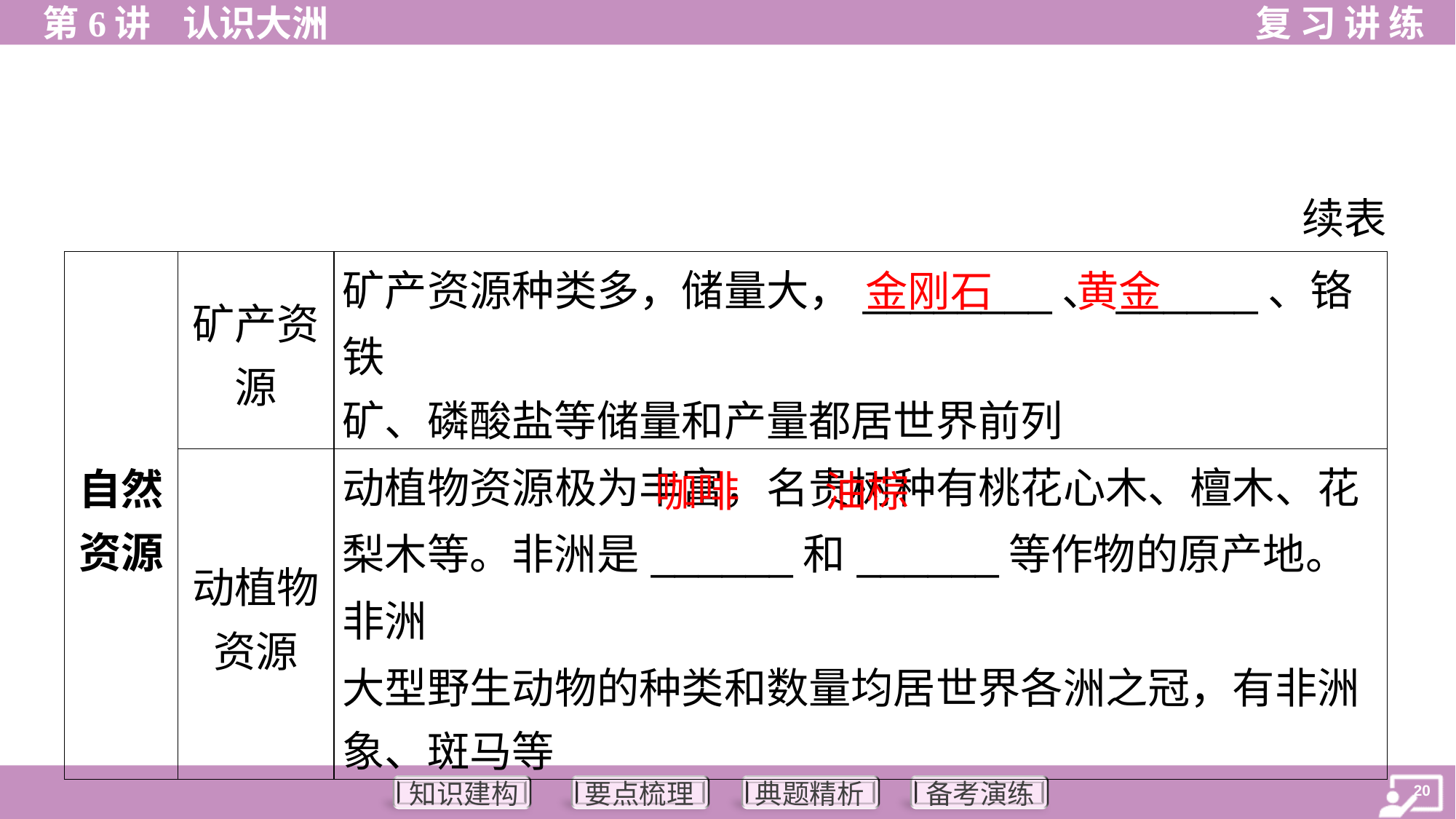

续表
| 自然 资源 | 矿产资 源 | 矿产资源种类多，储量大，\_\_\_\_\_\_\_\_、\_\_\_\_\_\_、铬铁 矿、磷酸盐等储量和产量都居世界前列 |
| --- | --- | --- |
|  | 动植物 资源 | 动植物资源极为丰富，名贵树种有桃花心木、檀木、花 梨木等。非洲是\_\_\_\_\_\_和\_\_\_\_\_\_等作物的原产地。非洲 大型野生动物的种类和数量均居世界各洲之冠，有非洲 象、斑马等 |
金刚石
黄金
咖啡
油棕